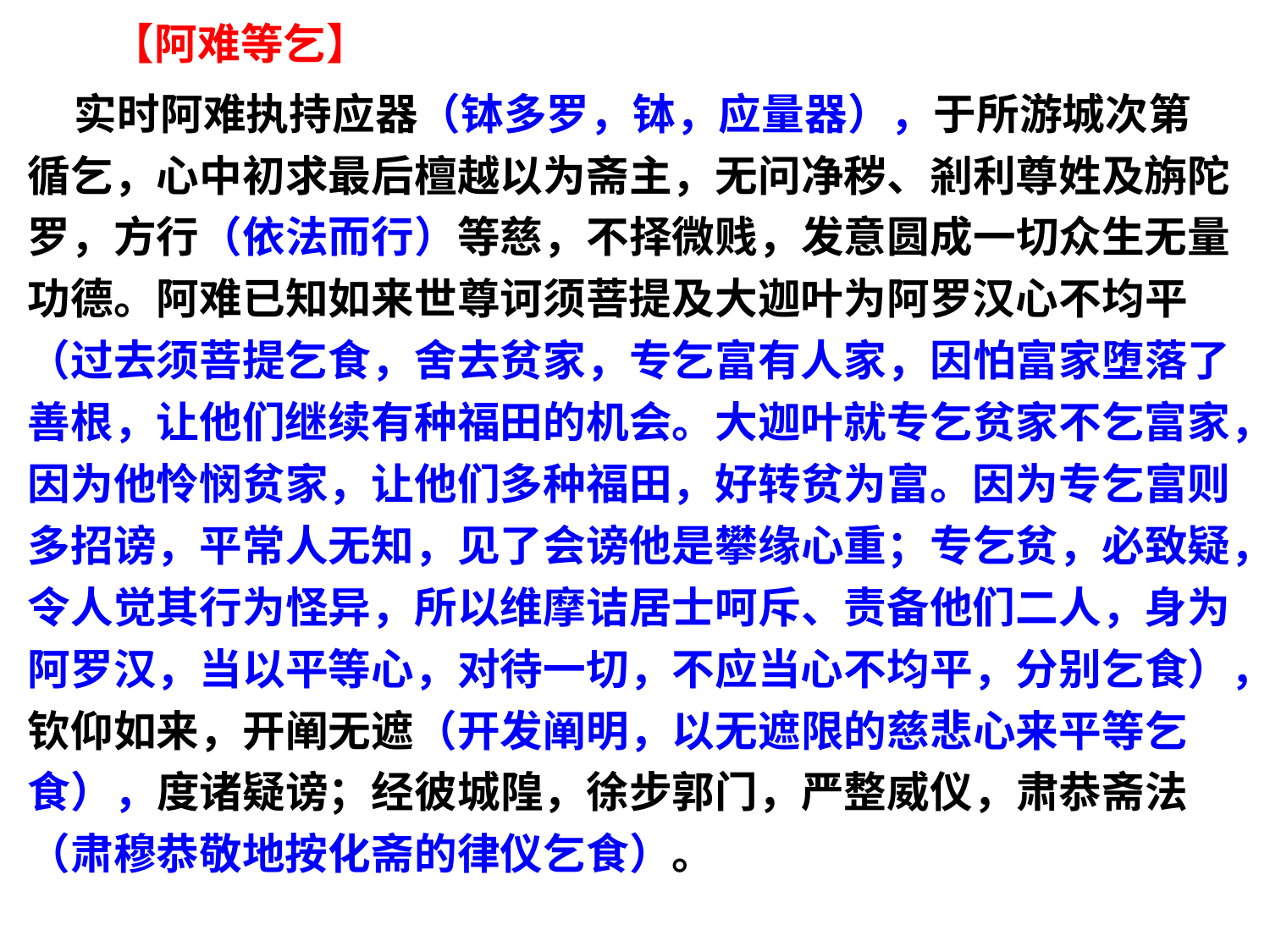

【阿难等乞】
    实时阿难执持应器（钵多罗，钵，应量器），于所游城次第循乞，心中初求最后檀越以为斋主，无问净秽、剎利尊姓及旃陀罗，方行（依法而行）等慈，不择微贱，发意圆成一切众生无量功德。阿难已知如来世尊诃须菩提及大迦叶为阿罗汉心不均平（过去须菩提乞食，舍去贫家，专乞富有人家，因怕富家堕落了善根，让他们继续有种福田的机会。大迦叶就专乞贫家不乞富家，因为他怜悯贫家，让他们多种福田，好转贫为富。因为专乞富则多招谤，平常人无知，见了会谤他是攀缘心重；专乞贫，必致疑，令人觉其行为怪异，所以维摩诘居士呵斥、责备他们二人，身为阿罗汉，当以平等心，对待一切，不应当心不均平，分别乞食），钦仰如来，开阐无遮（开发阐明，以无遮限的慈悲心来平等乞食），度诸疑谤；经彼城隍，徐步郭门，严整威仪，肃恭斋法（肃穆恭敬地按化斋的律仪乞食）。